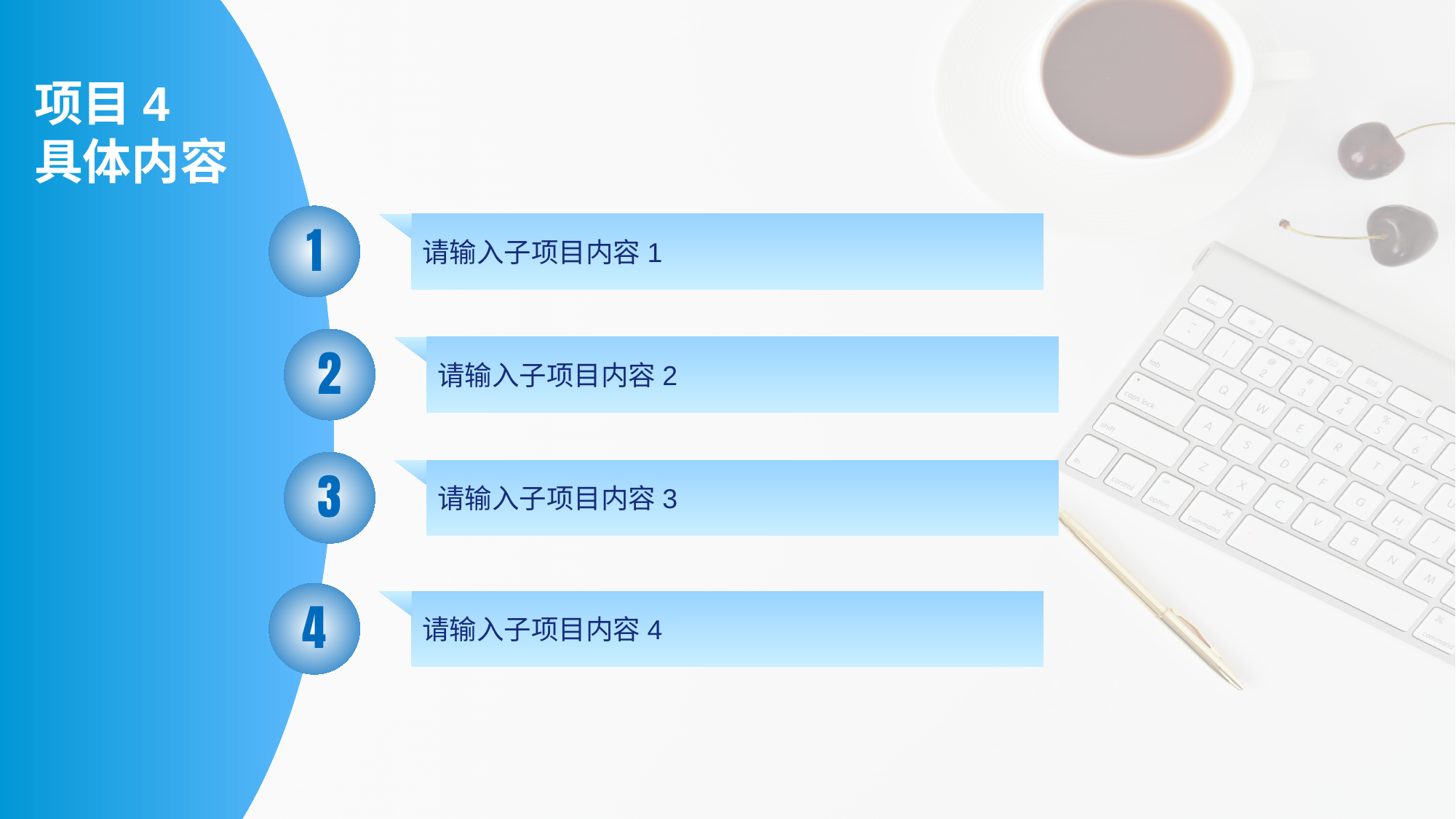

项目4
具体内容
1

请输入子项目内容1
2

请输入子项目内容2
3

请输入子项目内容3
4

请输入子项目内容4